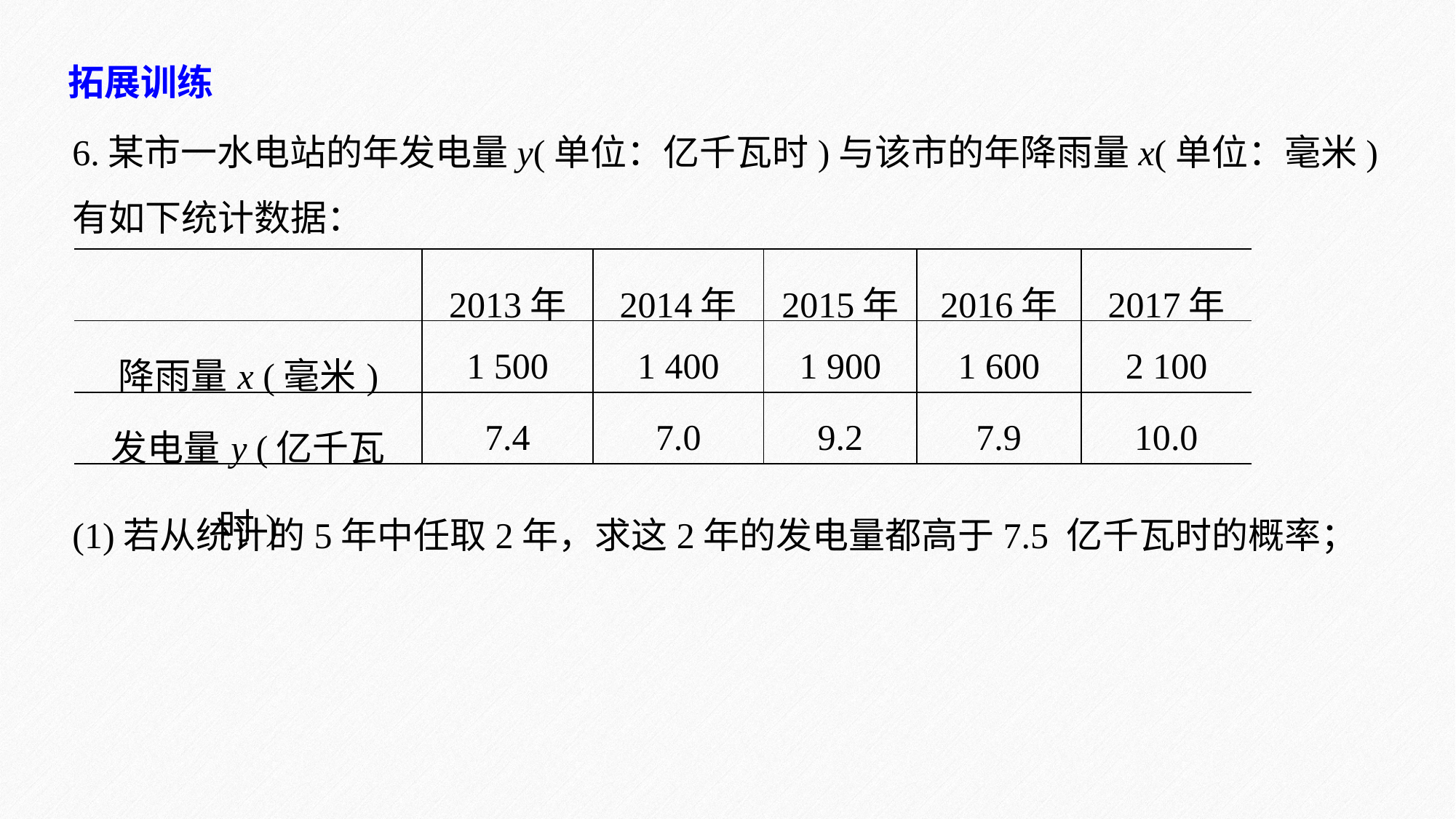

拓展训练
6.某市一水电站的年发电量y(单位：亿千瓦时)与该市的年降雨量x(单位：毫米)有如下统计数据：
|  | 2013年 | 2014年 | 2015年 | 2016年 | 2017年 |
| --- | --- | --- | --- | --- | --- |
| 降雨量x (毫米) | 1 500 | 1 400 | 1 900 | 1 600 | 2 100 |
| 发电量y (亿千瓦时) | 7.4 | 7.0 | 9.2 | 7.9 | 10.0 |
(1)若从统计的5年中任取2年，求这2年的发电量都高于7.5 亿千瓦时的概率；